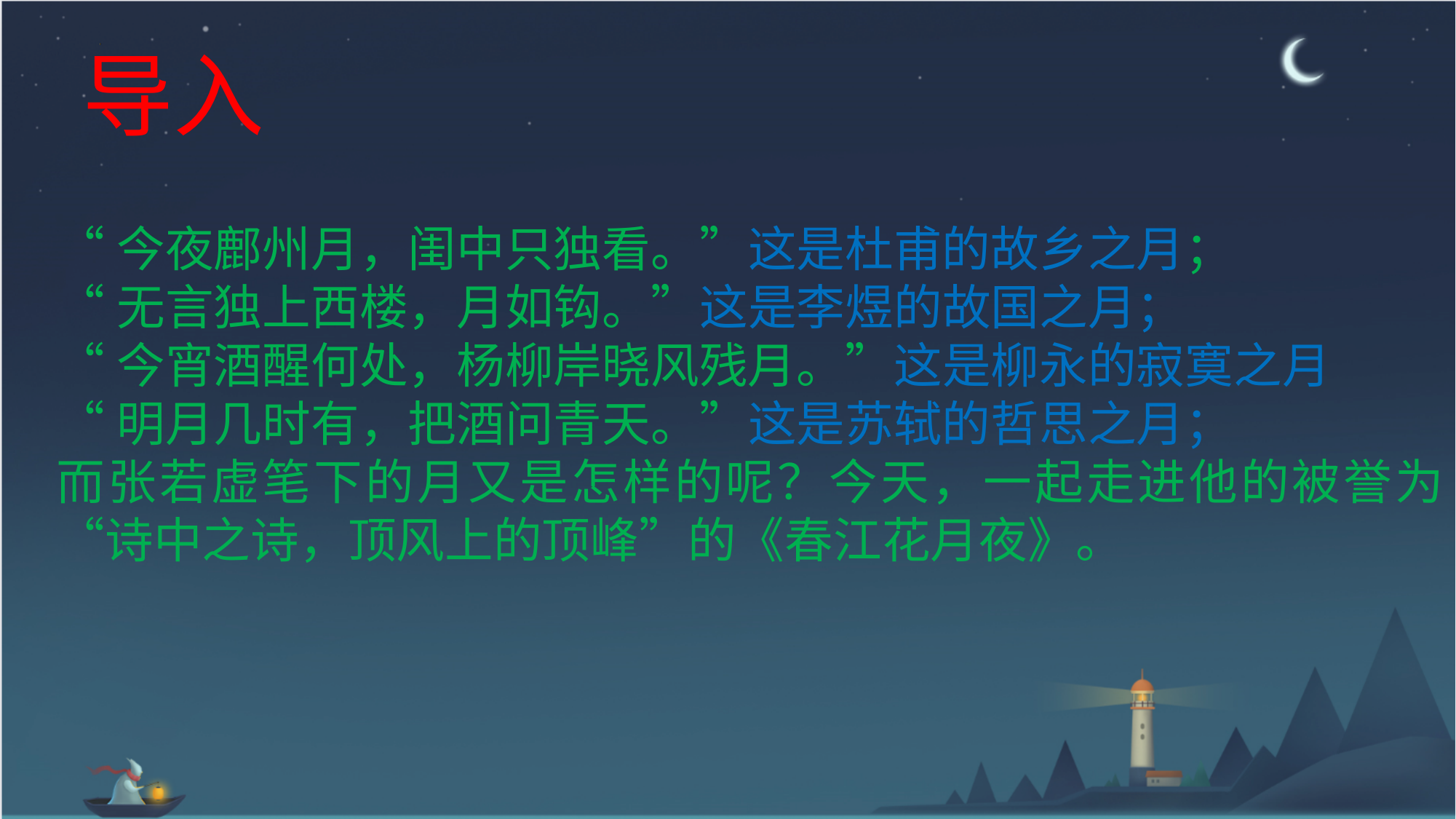

导入
“今夜鄜州月，闺中只独看。”这是杜甫的故乡之月；
“无言独上西楼，月如钩。”这是李煜的故国之月；
“今宵酒醒何处，杨柳岸晓风残月。”这是柳永的寂寞之月
“明月几时有，把酒问青天。”这是苏轼的哲思之月；
而张若虚笔下的月又是怎样的呢？今天，一起走进他的被誉为“诗中之诗，顶风上的顶峰”的《春江花月夜》。